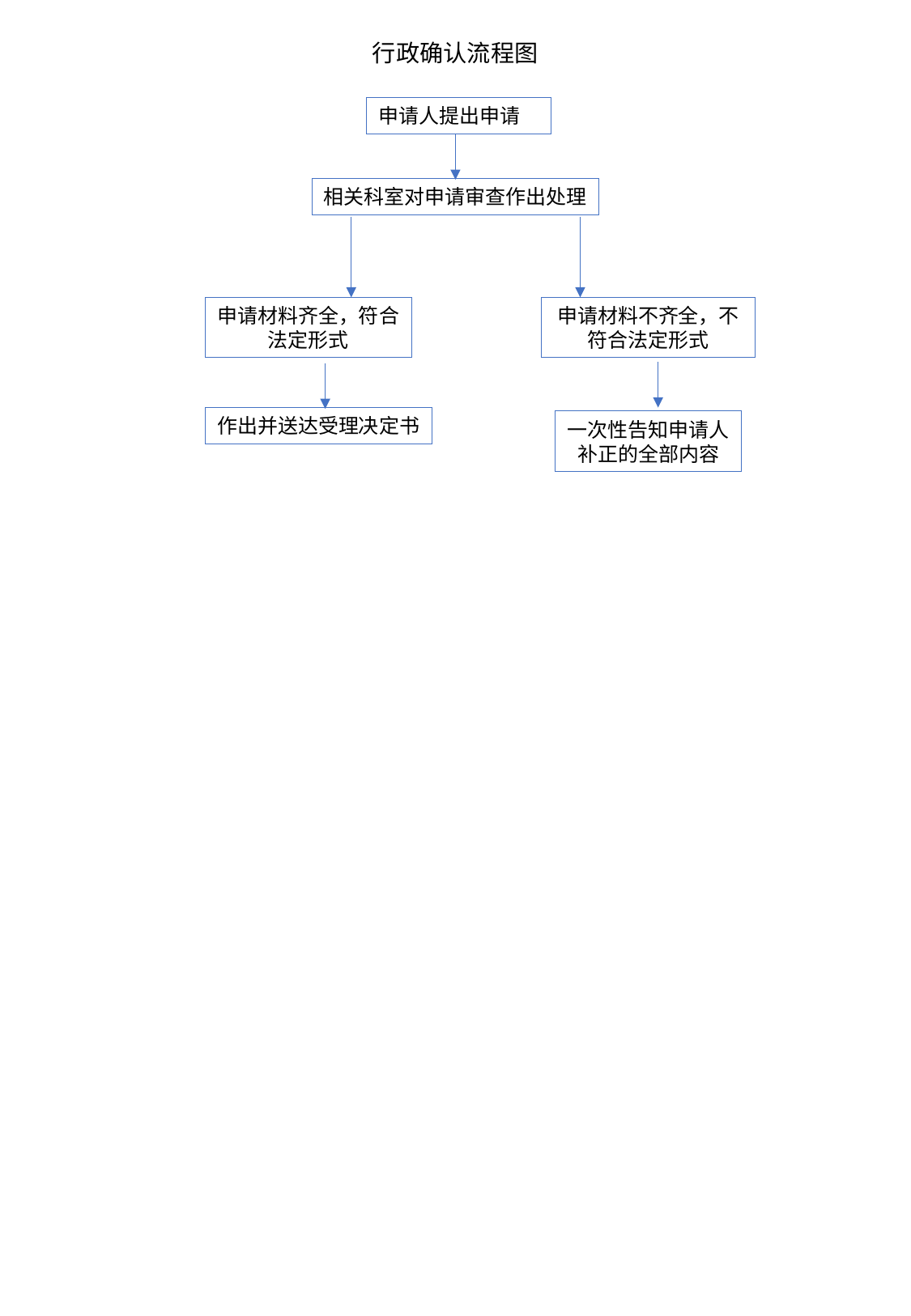

行政确认流程图
申请人提出申请
相关科室对申请审查作出处理
申请材料不齐全，不符合法定形式
申请材料齐全，符合
法定形式
作出并送达受理决定书
一次性告知申请人
补正的全部内容